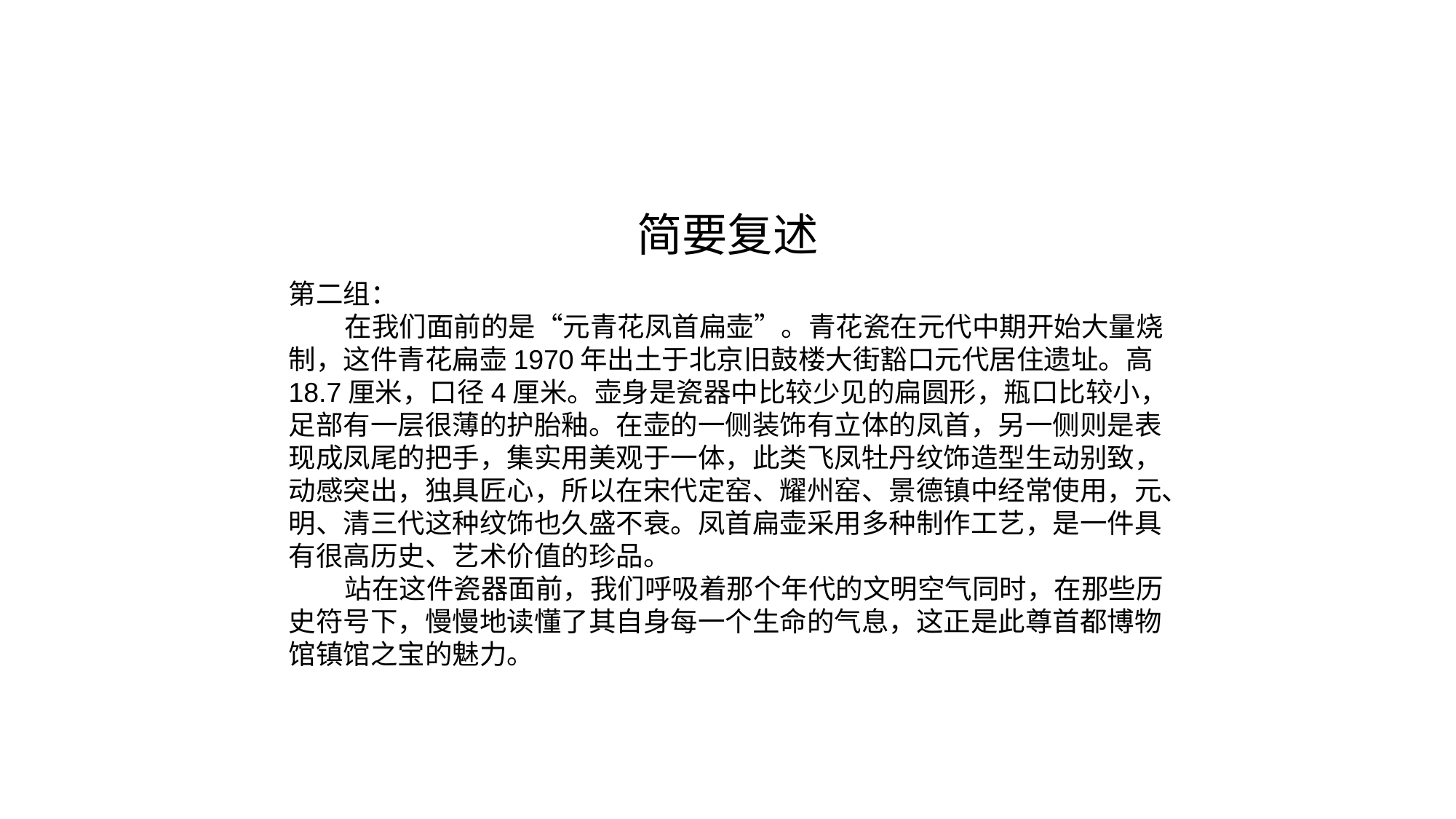

# 简要复述
第二组：
        在我们面前的是“元青花凤首扁壶”。青花瓷在元代中期开始大量烧制，这件青花扁壶1970年出土于北京旧鼓楼大街豁口元代居住遗址。高18.7厘米，口径4厘米。壶身是瓷器中比较少见的扁圆形，瓶口比较小，足部有一层很薄的护胎釉。在壶的一侧装饰有立体的凤首，另一侧则是表现成凤尾的把手，集实用美观于一体，此类飞凤牡丹纹饰造型生动别致，动感突出，独具匠心，所以在宋代定窑、耀州窑、景德镇中经常使用，元、明、清三代这种纹饰也久盛不衰。凤首扁壶采用多种制作工艺，是一件具有很高历史、艺术价值的珍品。
        站在这件瓷器面前，我们呼吸着那个年代的文明空气同时，在那些历史符号下，慢慢地读懂了其自身每一个生命的气息，这正是此尊首都博物馆镇馆之宝的魅力。